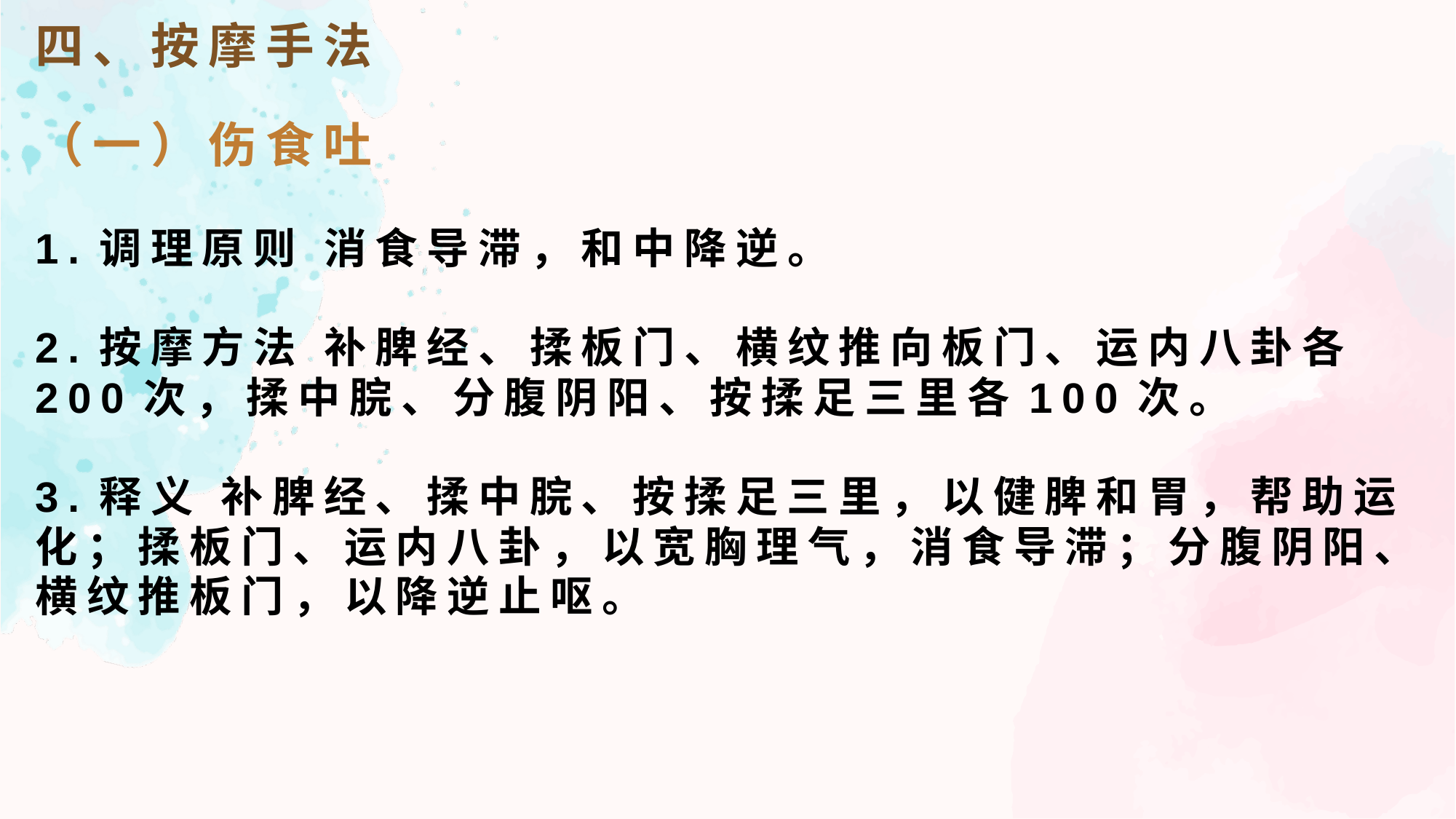

四、按摩手法

（一）伤食吐

1.调理原则 消食导滞，和中降逆。

2.按摩方法 补脾经、揉板门、横纹推向板门、运内八卦各200次，揉中脘、分腹阴阳、按揉足三里各100次。

3.释义 补脾经、揉中脘、按揉足三里，以健脾和胃，帮助运化；揉板门、运内八卦，以宽胸理气，消食导滞；分腹阴阳、横纹推板门，以降逆止呕。